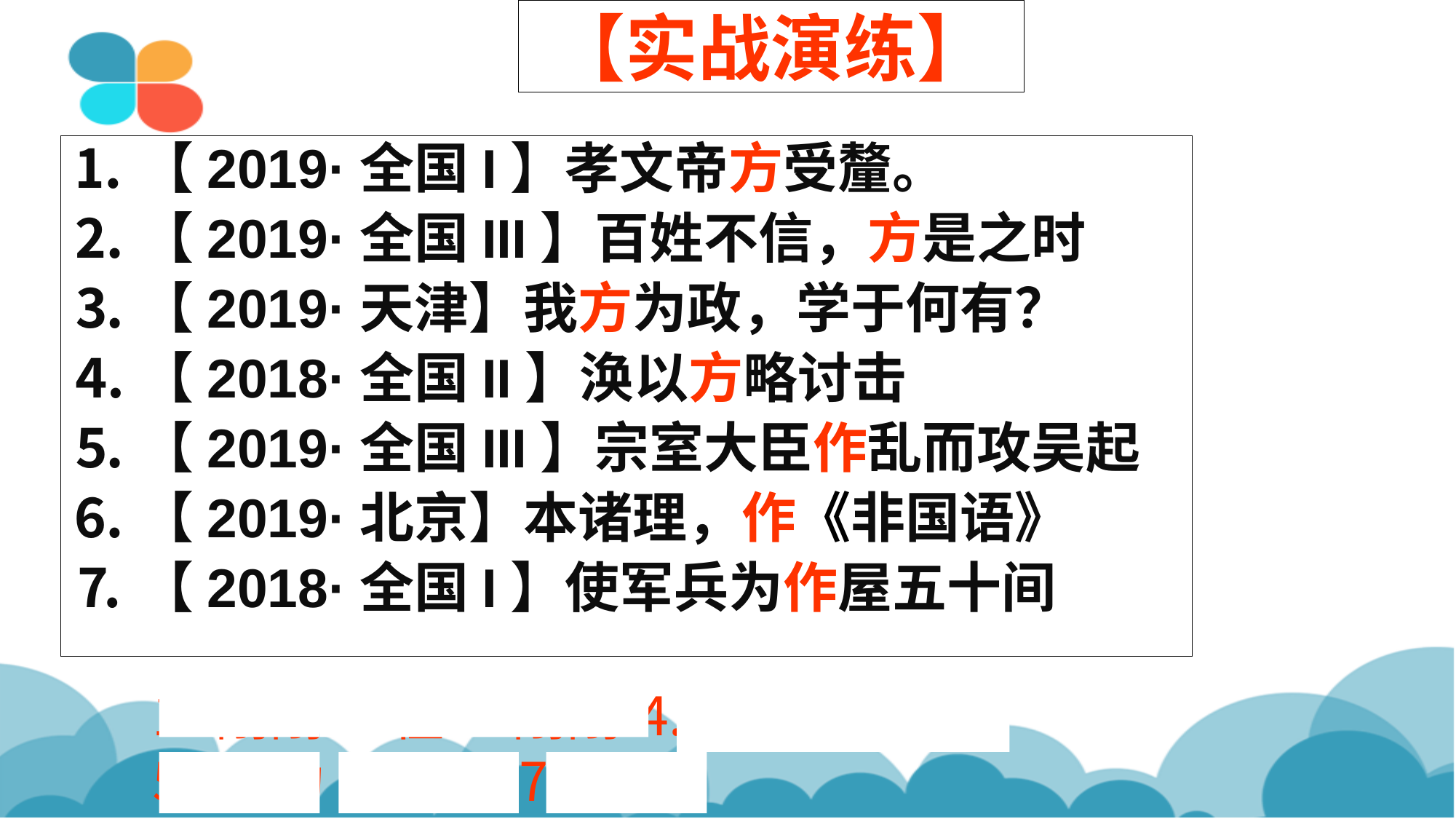

【实战演练】
⒈【2019·全国I】孝文帝方受釐。
⒉【2019·全国III】百姓不信，方是之时
⒊【2019·天津】我方为政，学于何有？
⒋【2018·全国II】涣以方略讨击
⒌【2019·全国III】宗室大臣作乱而攻吴起
⒍【2019·北京】本诸理，作《非国语》
⒎【2018·全国I】使军兵为作屋五十间
⒈刚刚 ⒉在 ⒊刚刚 ⒋方法，计策
⒌发动 ⒍撰写 ⒎建造